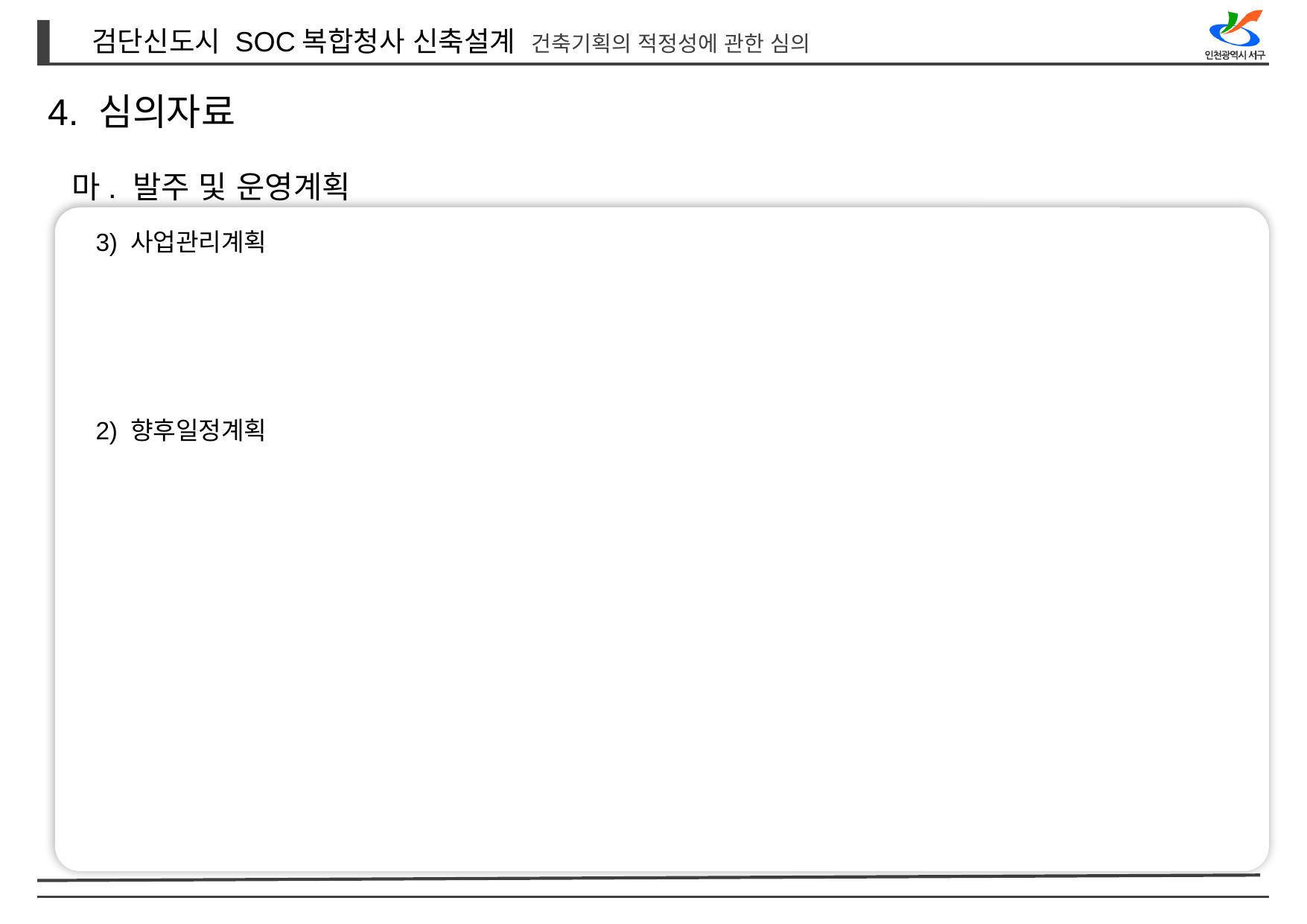

4. 심의자료
마. 발주 및 운영계획

3) 사업관리계획
2) 향후일정계획